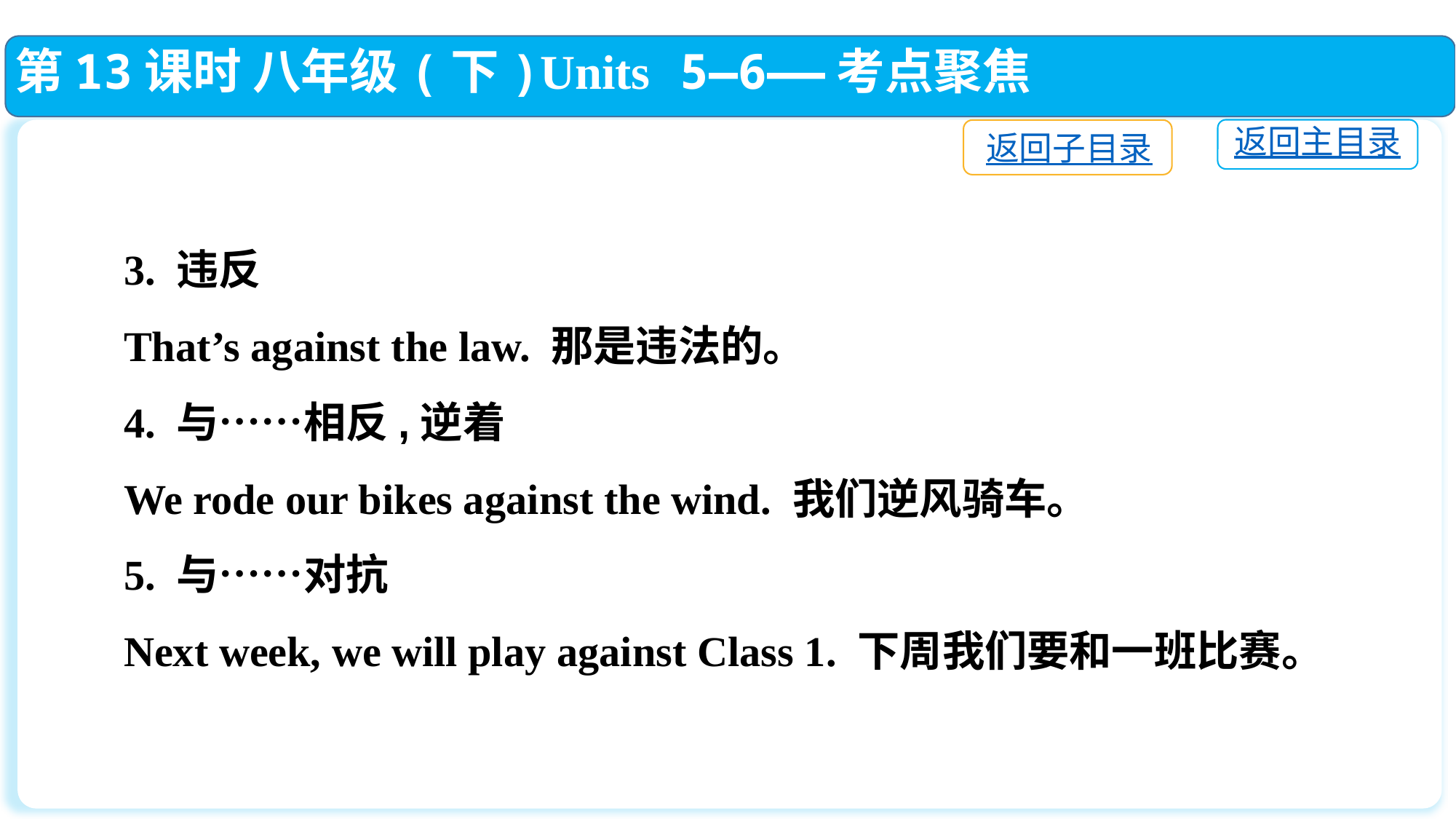

第13课时 八年级(下)Units 5—6——考点聚焦

返回主目录

返回子目录
3. 违反
That’s against the law. 那是违法的。
4. 与……相反,逆着
We rode our bikes against the wind. 我们逆风骑车。
5. 与……对抗
Next week, we will play against Class 1. 下周我们要和一班比赛。